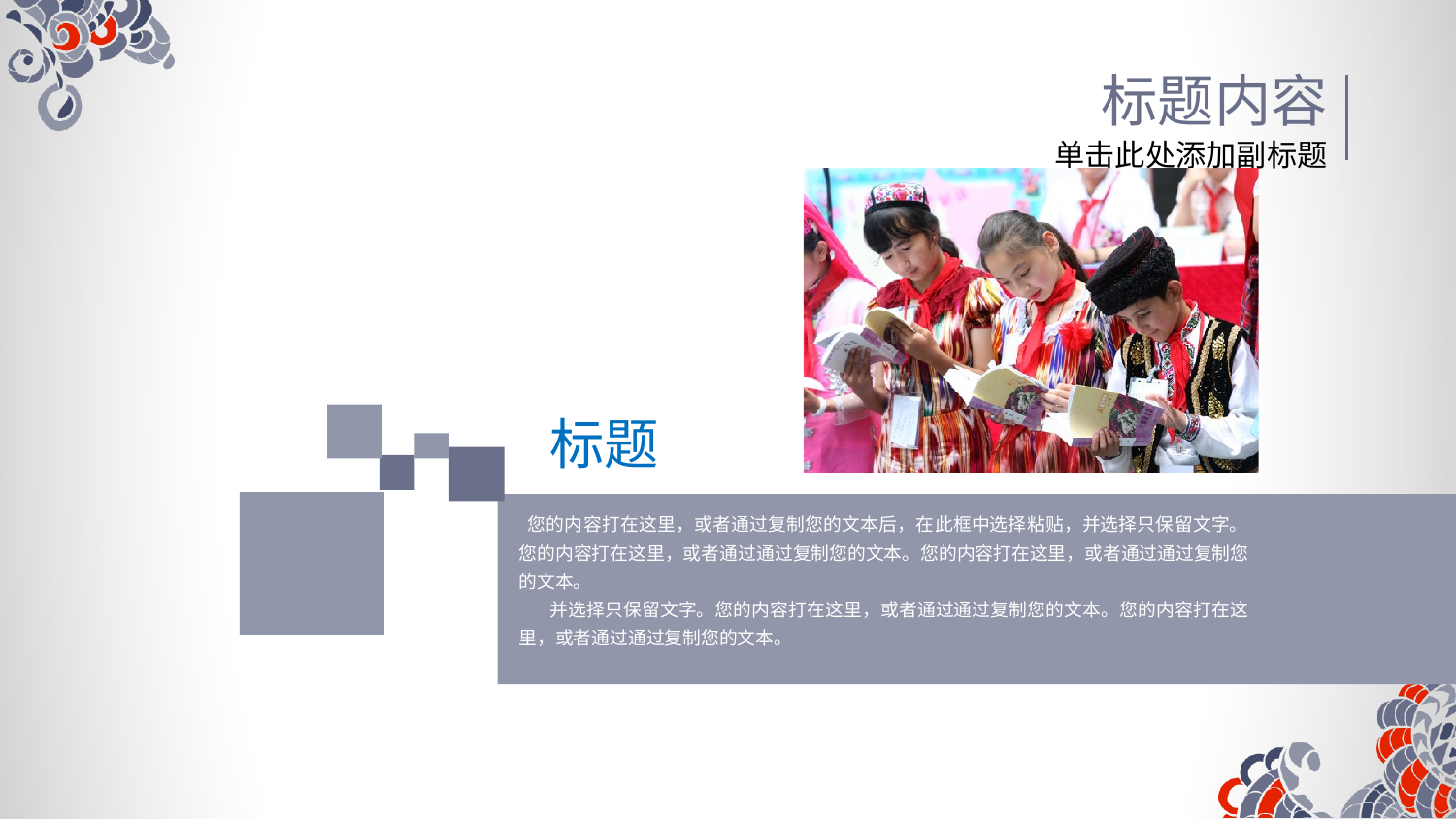

标题内容
单击此处添加副标题

标题

 您的内容打在这里，或者通过复制您的文本后，在此框中选择粘贴，并选择只保留文字。您的内容打在这里，或者通过通过复制您的文本。您的内容打在这里，或者通过通过复制您的文本。
      并选择只保留文字。您的内容打在这里，或者通过通过复制您的文本。您的内容打在这里，或者通过通过复制您的文本。